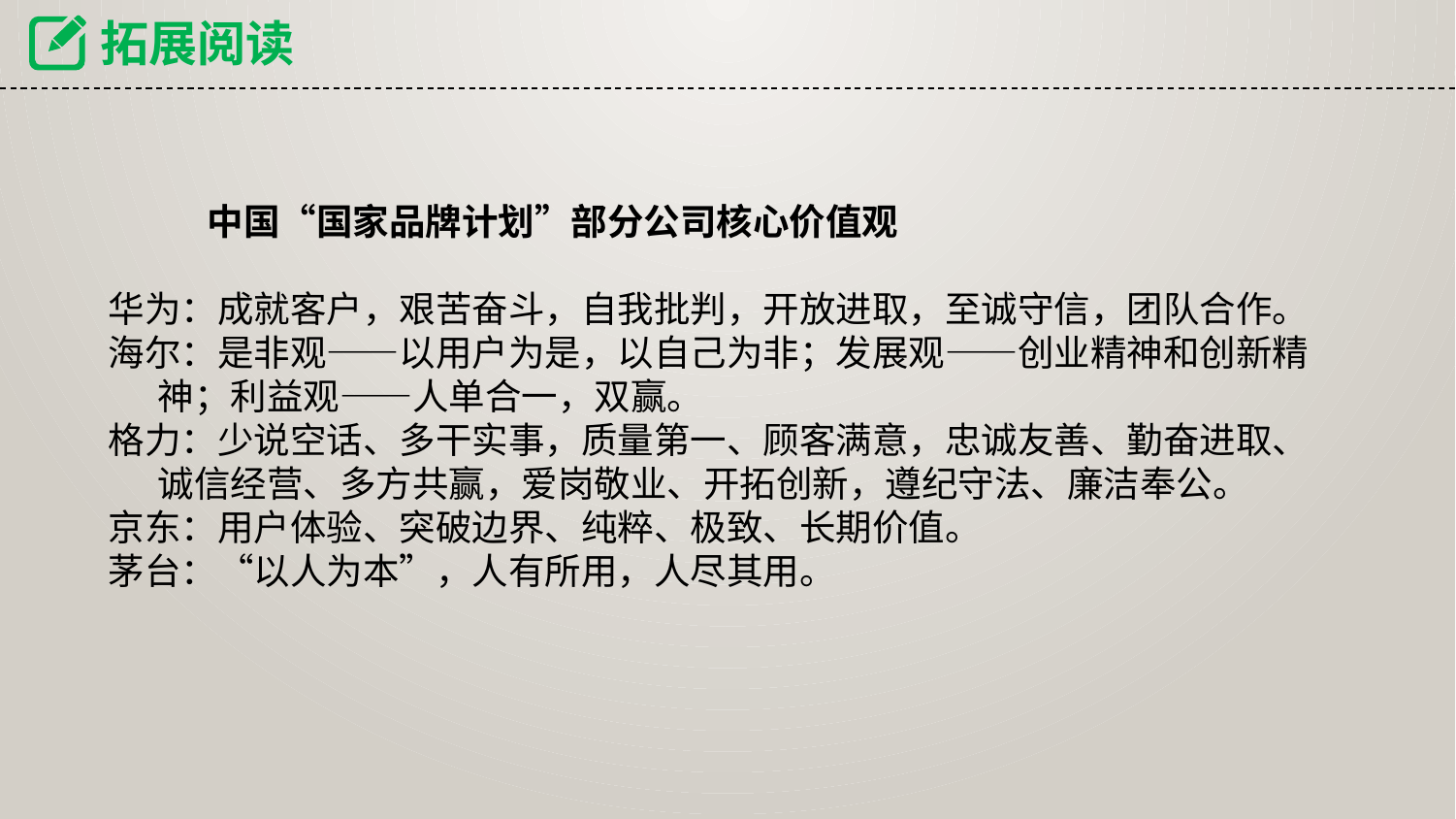

拓展阅读

              中国“国家品牌计划”部分公司核心价值观

  华为：成就客户，艰苦奋斗，自我批判，开放进取，至诚守信，团队合作。
  海尔：是非观——以用户为是，以自己为非；发展观——创业精神和创新精
        神；利益观——人单合一，双赢。
  格力：少说空话、多干实事，质量第一、顾客满意，忠诚友善、勤奋进取、
        诚信经营、多方共赢，爱岗敬业、开拓创新，遵纪守法、廉洁奉公。
  京东：用户体验、突破边界、纯粹、极致、长期价值。
  茅台：“以人为本”，人有所用，人尽其用。
76